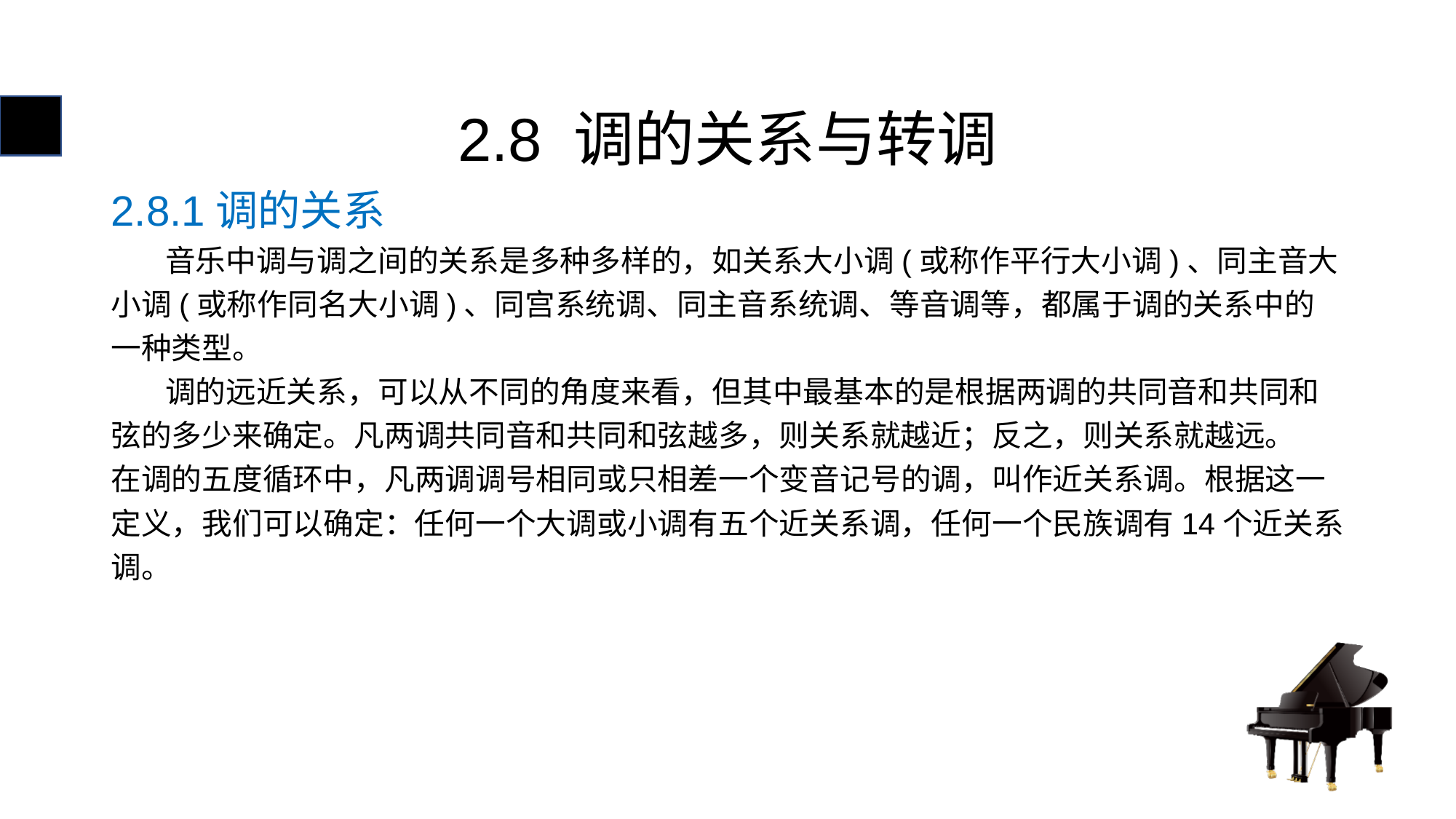

# 2.8 调的关系与转调
2.8.1调的关系
       音乐中调与调之间的关系是多种多样的，如关系大小调(或称作平行大小调)、同主音大小调(或称作同名大小调)、同宫系统调、同主音系统调、等音调等，都属于调的关系中的一种类型。
       调的远近关系，可以从不同的角度来看，但其中最基本的是根据两调的共同音和共同和弦的多少来确定。凡两调共同音和共同和弦越多，则关系就越近；反之，则关系就越远。
在调的五度循环中，凡两调调号相同或只相差一个变音记号的调，叫作近关系调。根据这一定义，我们可以确定：任何一个大调或小调有五个近关系调，任何一个民族调有14个近关系调。